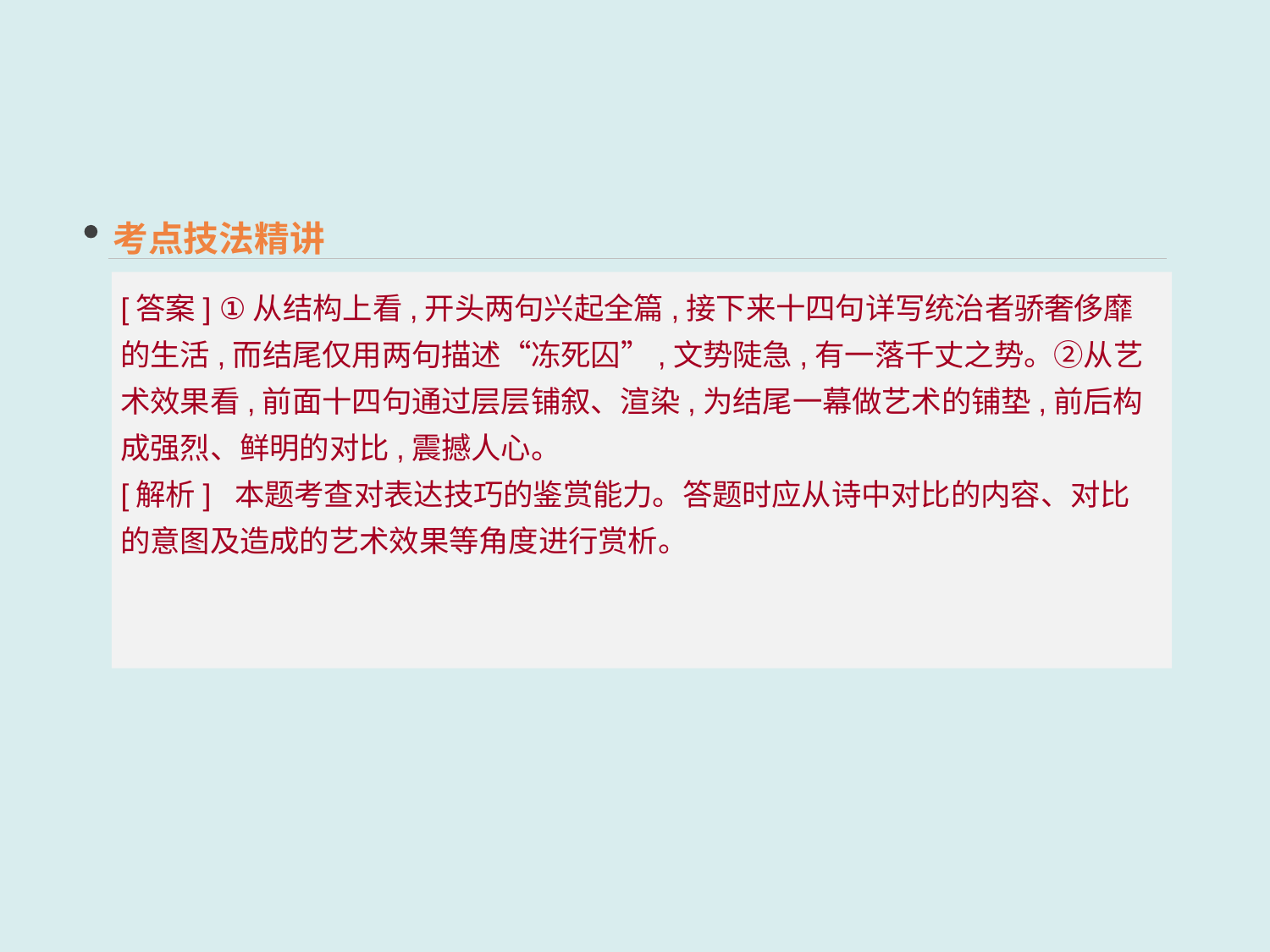

考点技法精讲

[答案] ①从结构上看,开头两句兴起全篇,接下来十四句详写统治者骄奢侈靡的生活,而结尾仅用两句描述“冻死囚”,文势陡急,有一落千丈之势。②从艺术效果看,前面十四句通过层层铺叙、渲染,为结尾一幕做艺术的铺垫,前后构成强烈、鲜明的对比,震撼人心。
[解析]  本题考查对表达技巧的鉴赏能力。答题时应从诗中对比的内容、对比的意图及造成的艺术效果等角度进行赏析。